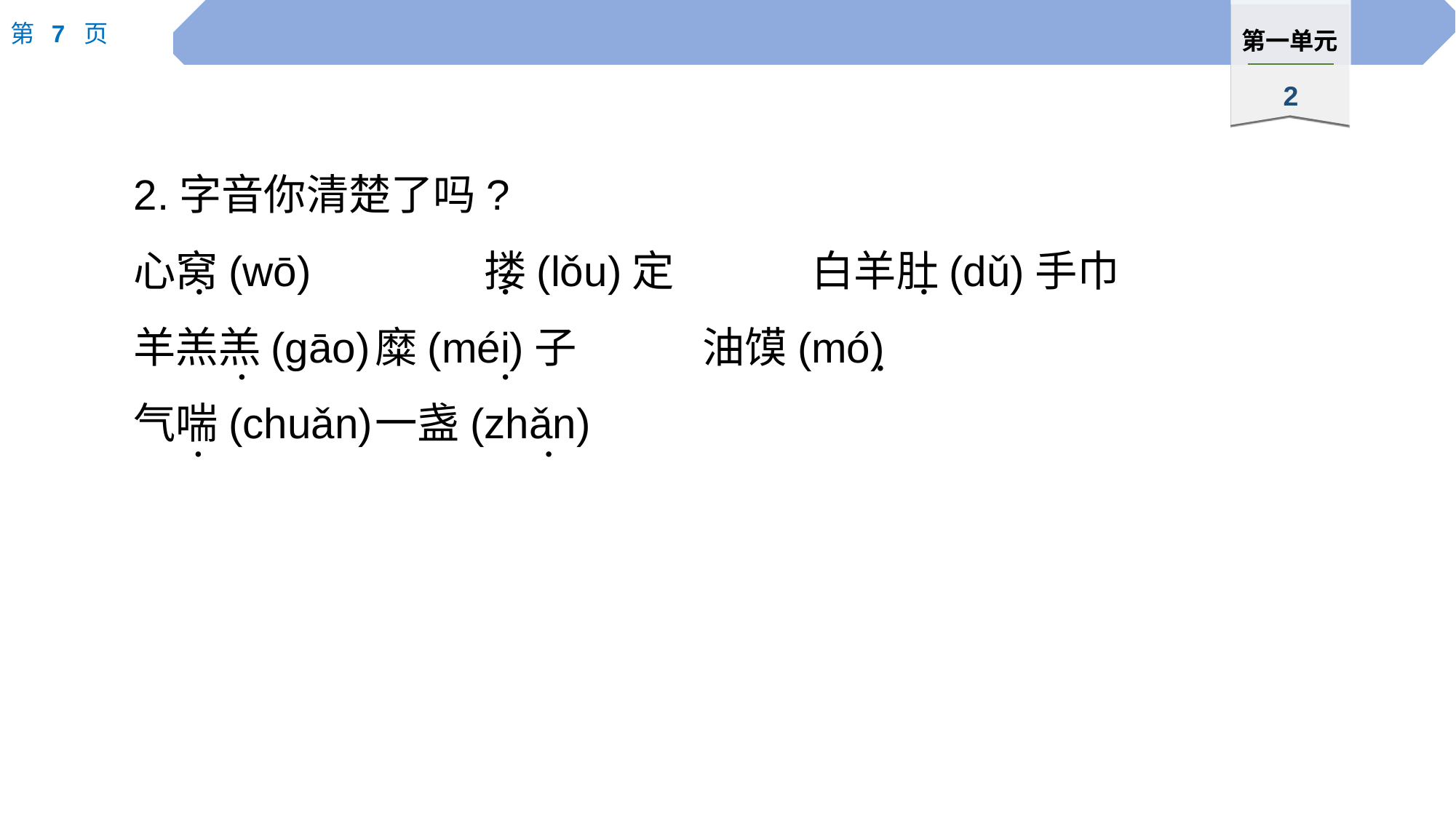

2.字音你清楚了吗?
心窝(wō)　　	搂(lǒu)定　	白羊肚(dǔ)手巾
羊羔羔(gāo)	糜(méi)子		油馍(mó)
气喘(chuǎn)	一盏(zhǎn)
·
·
·
·
·
·
·
·